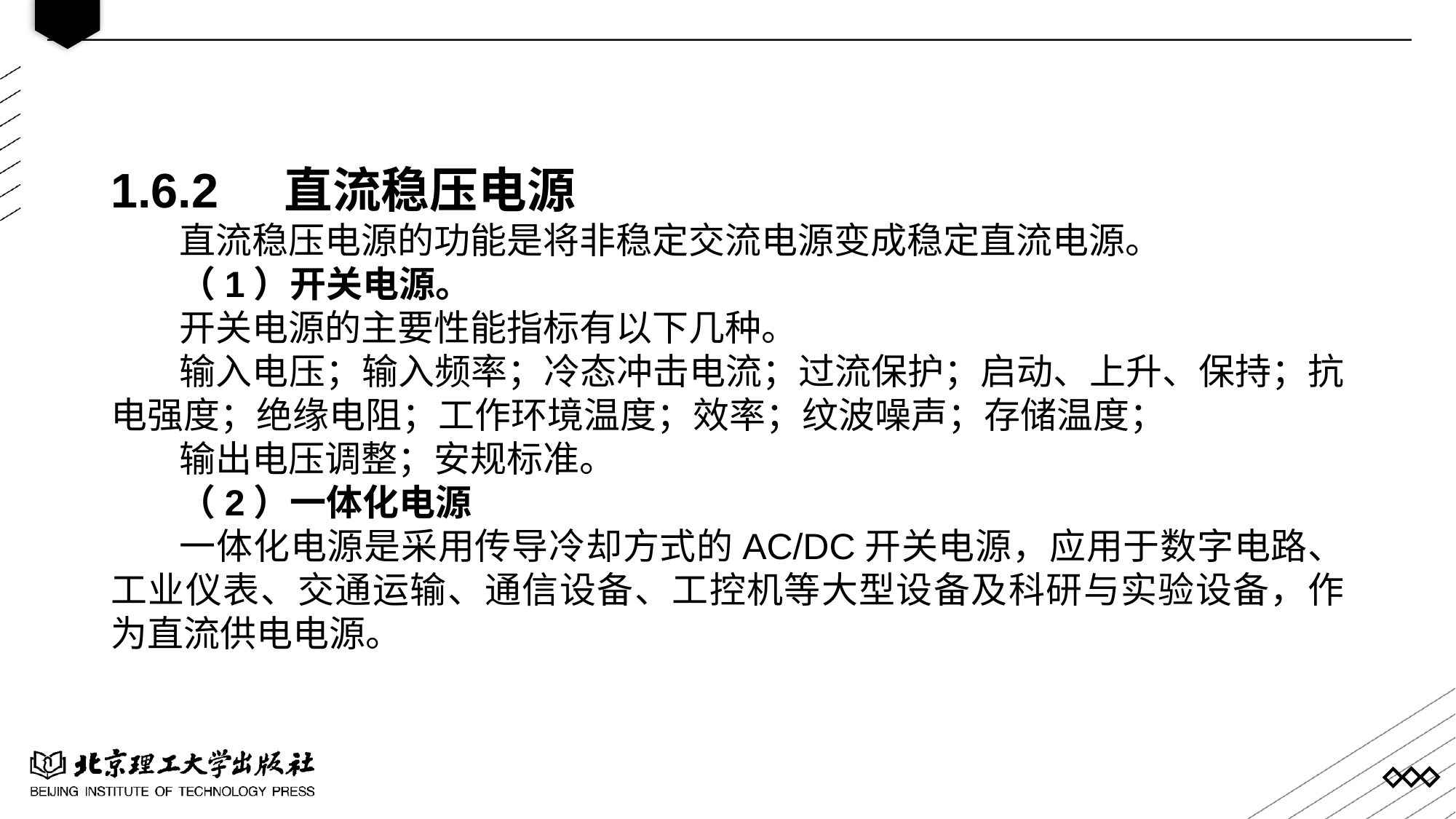

1.6.2    直流稳压电源
直流稳压电源的功能是将非稳定交流电源变成稳定直流电源。
（1）开关电源。
开关电源的主要性能指标有以下几种。
输入电压；输入频率；冷态冲击电流；过流保护；启动、上升、保持；抗电强度；绝缘电阻；工作环境温度；效率；纹波噪声；存储温度；
输出电压调整；安规标准。
（2）一体化电源
一体化电源是采用传导冷却方式的AC/DC开关电源，应用于数字电路、工业仪表、交通运输、通信设备、工控机等大型设备及科研与实验设备，作为直流供电电源。